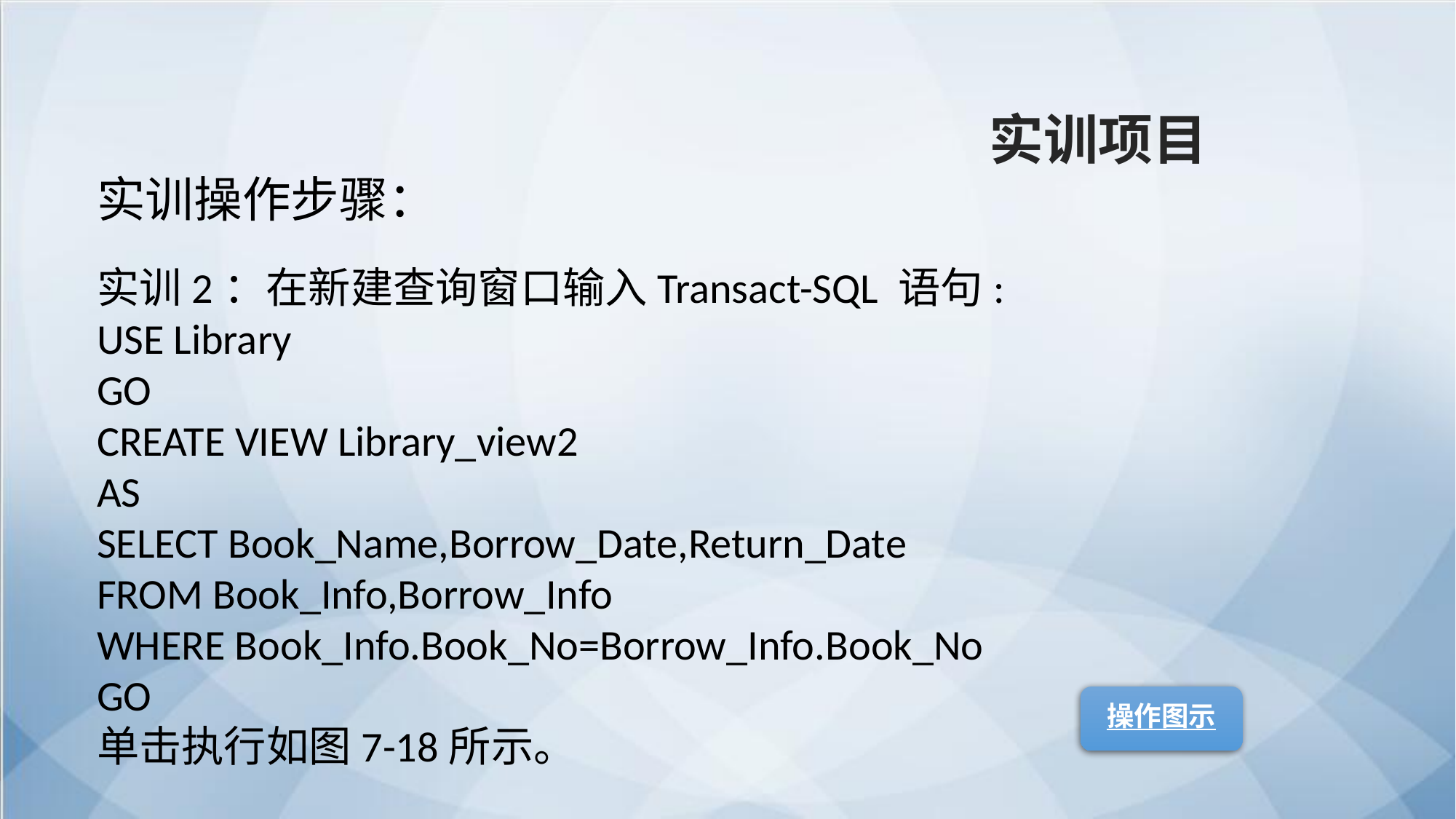

实训项目
实训操作步骤：
实训2：在新建查询窗口输入Transact-SQL 语句:
USE Library
GO
CREATE VIEW Library_view2
AS
SELECT Book_Name,Borrow_Date,Return_Date
FROM Book_Info,Borrow_Info
WHERE Book_Info.Book_No=Borrow_Info.Book_No
GO
单击执行如图7-18所示。
操作图示